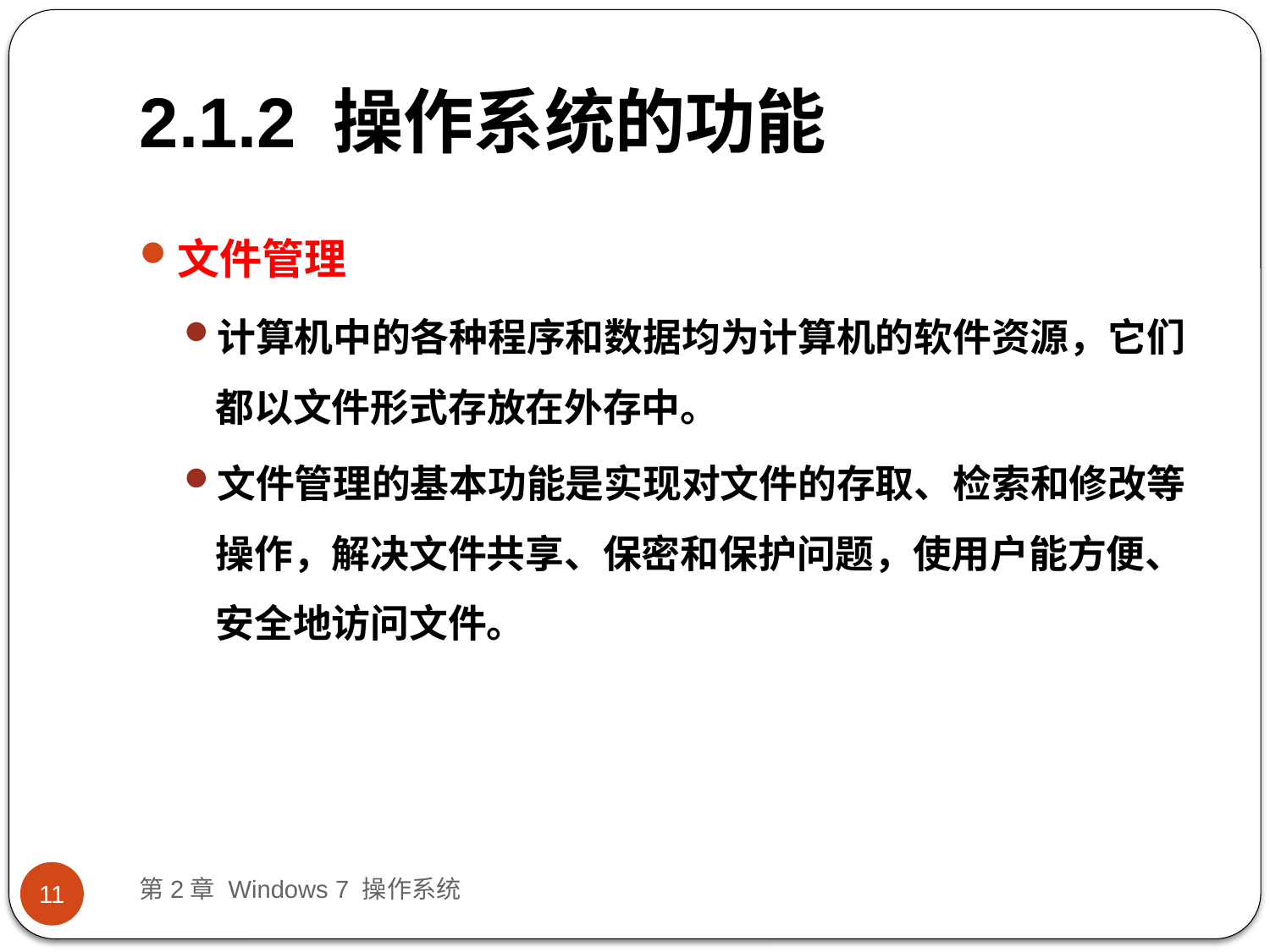

# 2.1.2 操作系统的功能
文件管理
计算机中的各种程序和数据均为计算机的软件资源，它们都以文件形式存放在外存中。
文件管理的基本功能是实现对文件的存取、检索和修改等操作，解决文件共享、保密和保护问题，使用户能方便、安全地访问文件。

第2章 Windows 7 操作系统
11